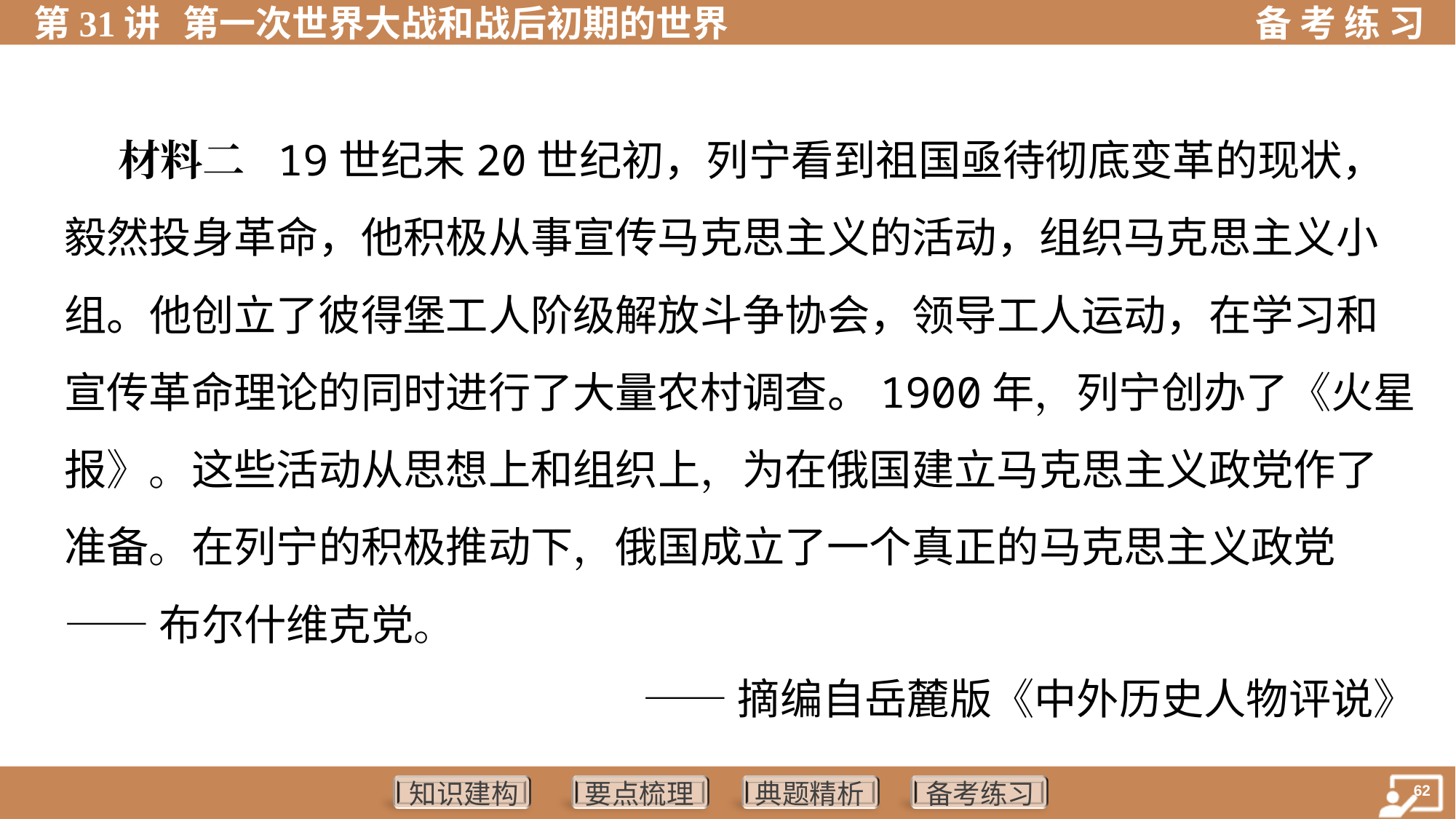

材料二  19世纪末20世纪初，列宁看到祖国亟待彻底变革的现状，
毅然投身革命，他积极从事宣传马克思主义的活动，组织马克思主义小
组。他创立了彼得堡工人阶级解放斗争协会，领导工人运动，在学习和
宣传革命理论的同时进行了大量农村调查。1900年，列宁创办了《火星
报》。这些活动从思想上和组织上，为在俄国建立马克思主义政党作了
准备。在列宁的积极推动下，俄国成立了一个真正的马克思主义政党
——布尔什维克党。
——摘编自岳麓版《中外历史人物评说》